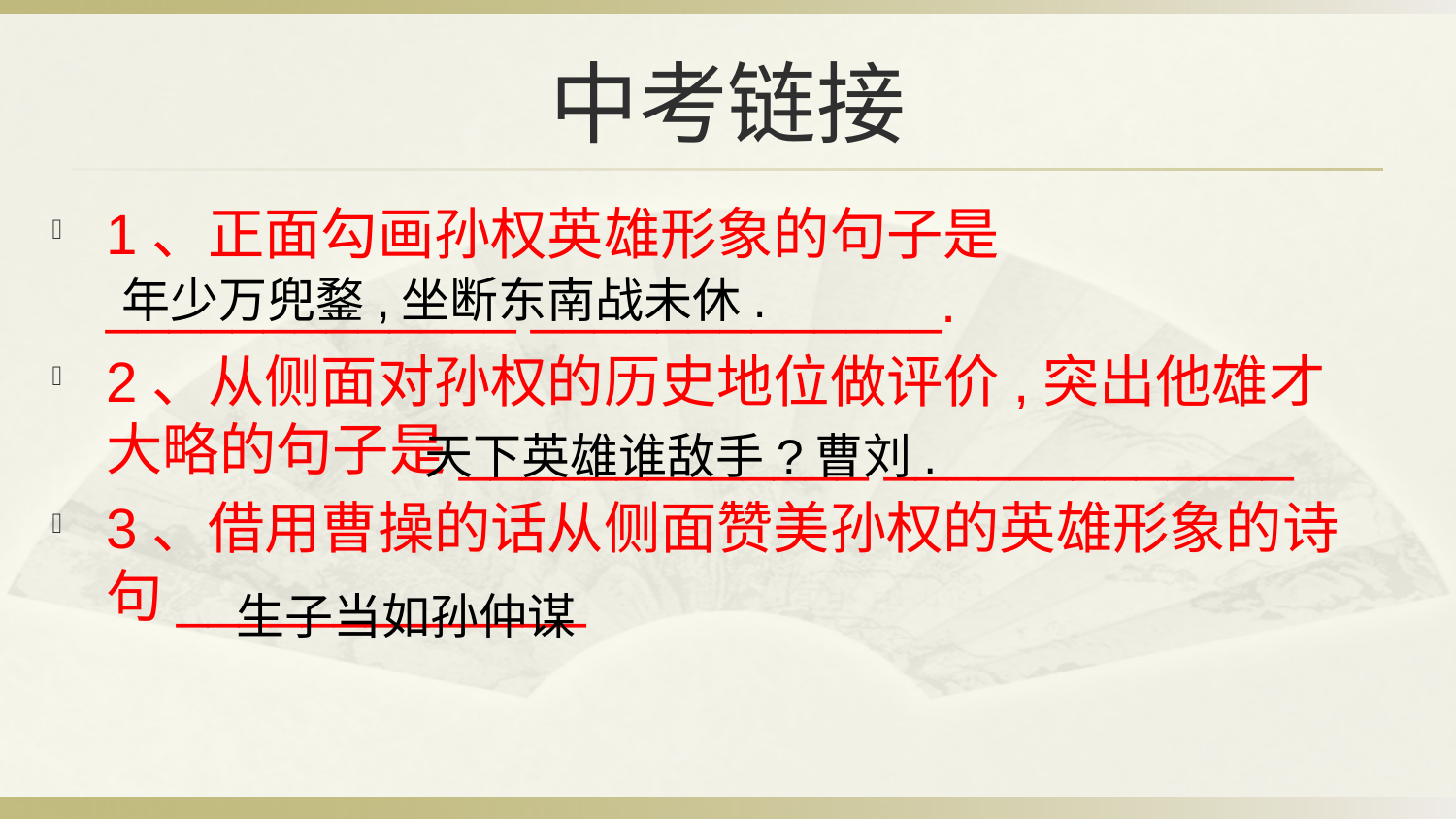

# 中考链接
1、正面勾画孙权英雄形象的句子是_____________ _____________.
2、从侧面对孙权的历史地位做评价,突出他雄才大略的句子是_____________ _____________
3、借用曹操的话从侧面赞美孙权的英雄形象的诗句_____________
年少万兜鍪,坐断东南战未休.
天下英雄谁敌手?曹刘.
生子当如孙仲谋